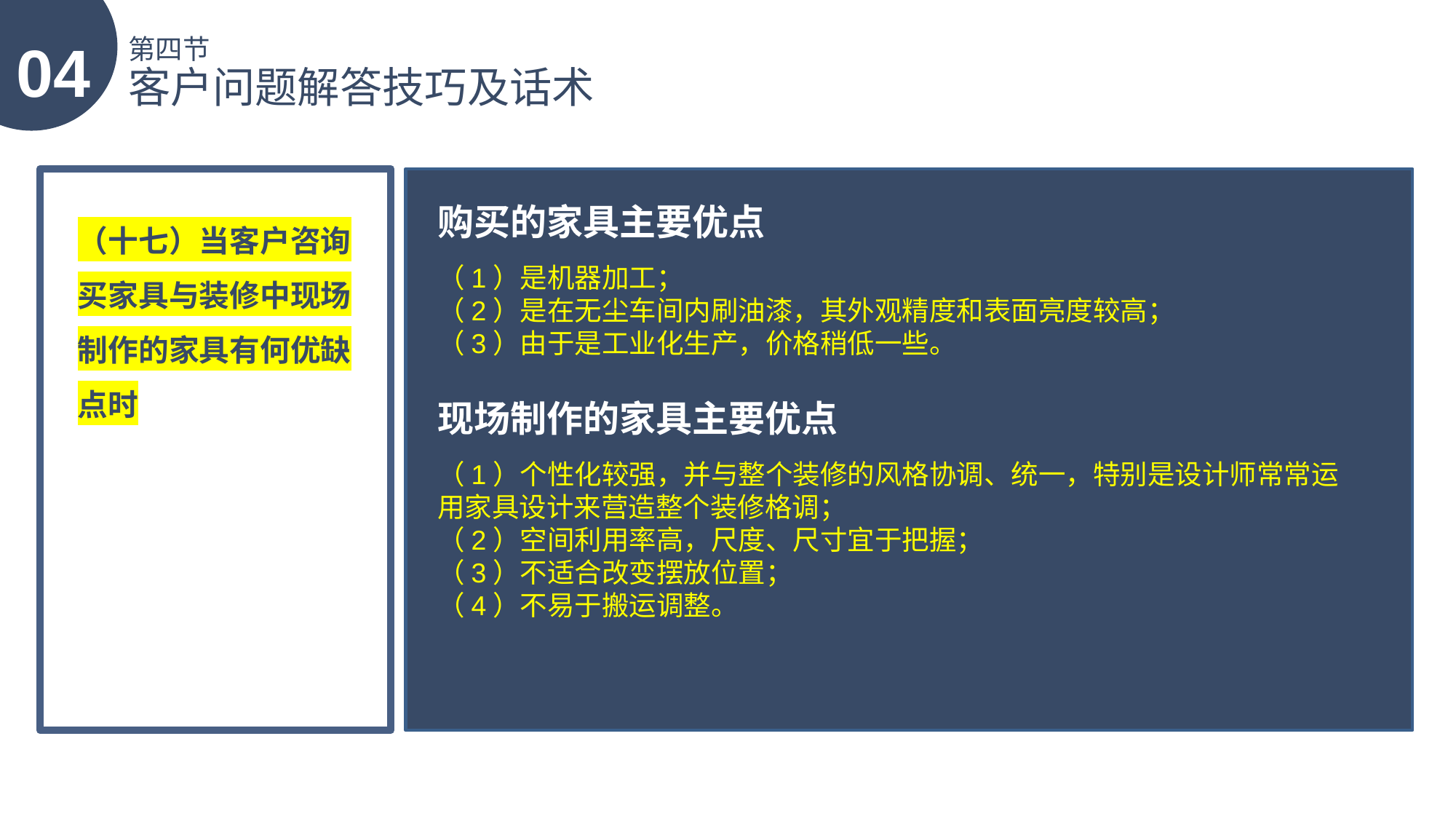

04
第四节
客户问题解答技巧及话术

购买的家具主要优点
（十七）当客户咨询买家具与装修中现场制作的家具有何优缺点时
（1）是机器加工；
（2）是在无尘车间内刷油漆，其外观精度和表面亮度较高；
（3）由于是工业化生产，价格稍低一些。
现场制作的家具主要优点
（1）个性化较强，并与整个装修的风格协调、统一，特别是设计师常常运用家具设计来营造整个装修格调；
（2）空间利用率高，尺度、尺寸宜于把握；
（3）不适合改变摆放位置；
（4）不易于搬运调整。